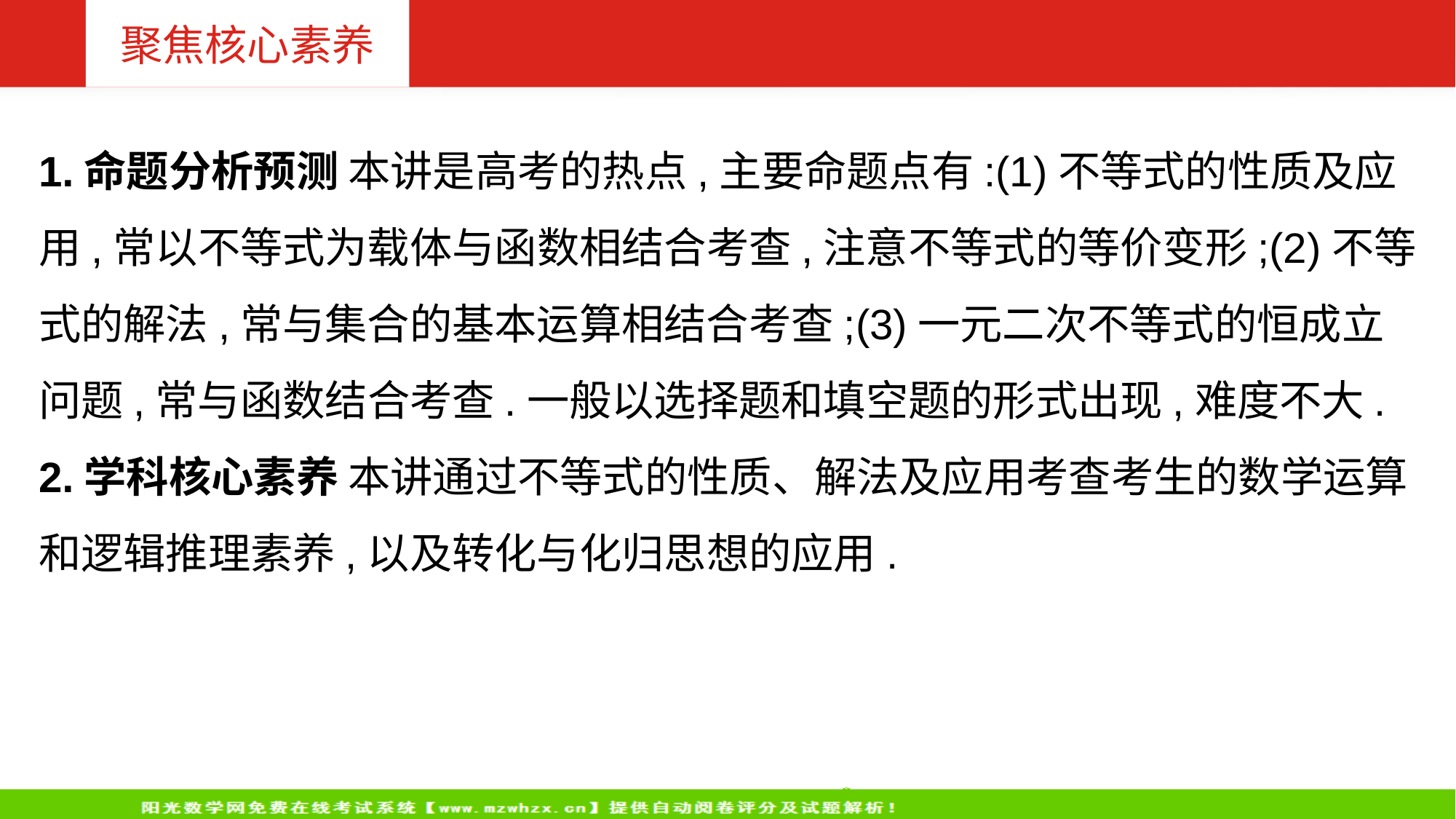

聚焦核心素养
1.命题分析预测 本讲是高考的热点,主要命题点有:(1)不等式的性质及应用,常以不等式为载体与函数相结合考查,注意不等式的等价变形;(2)不等式的解法,常与集合的基本运算相结合考查;(3)一元二次不等式的恒成立问题,常与函数结合考查.一般以选择题和填空题的形式出现,难度不大.
2.学科核心素养 本讲通过不等式的性质、解法及应用考查考生的数学运算和逻辑推理素养,以及转化与化归思想的应用.